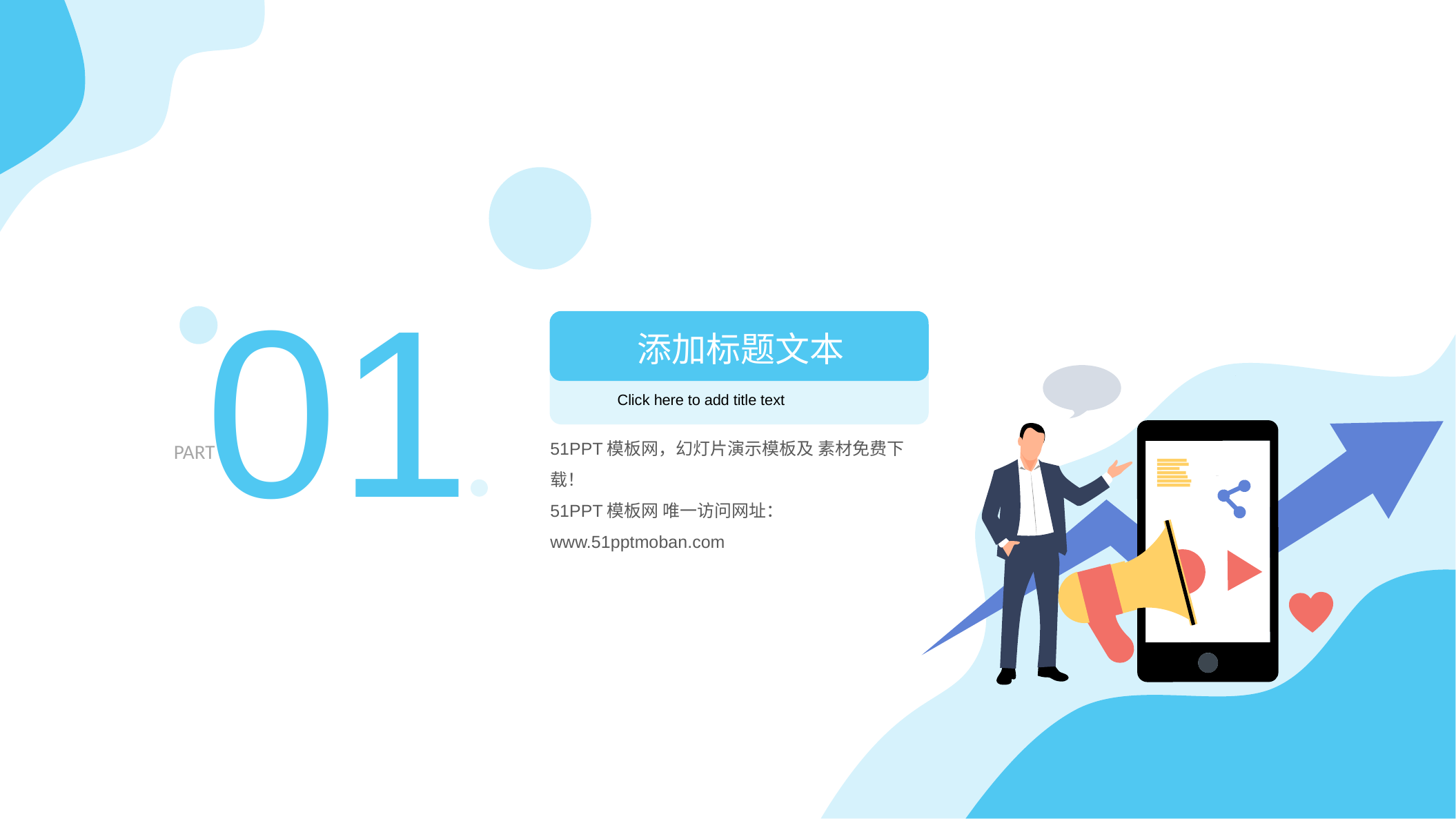

01

PART

添加标题文本

Click here to add title text

51PPT模板网，幻灯片演示模板及 素材免费下载！
51PPT模板网 唯一访问网址：www.51pptmoban.com